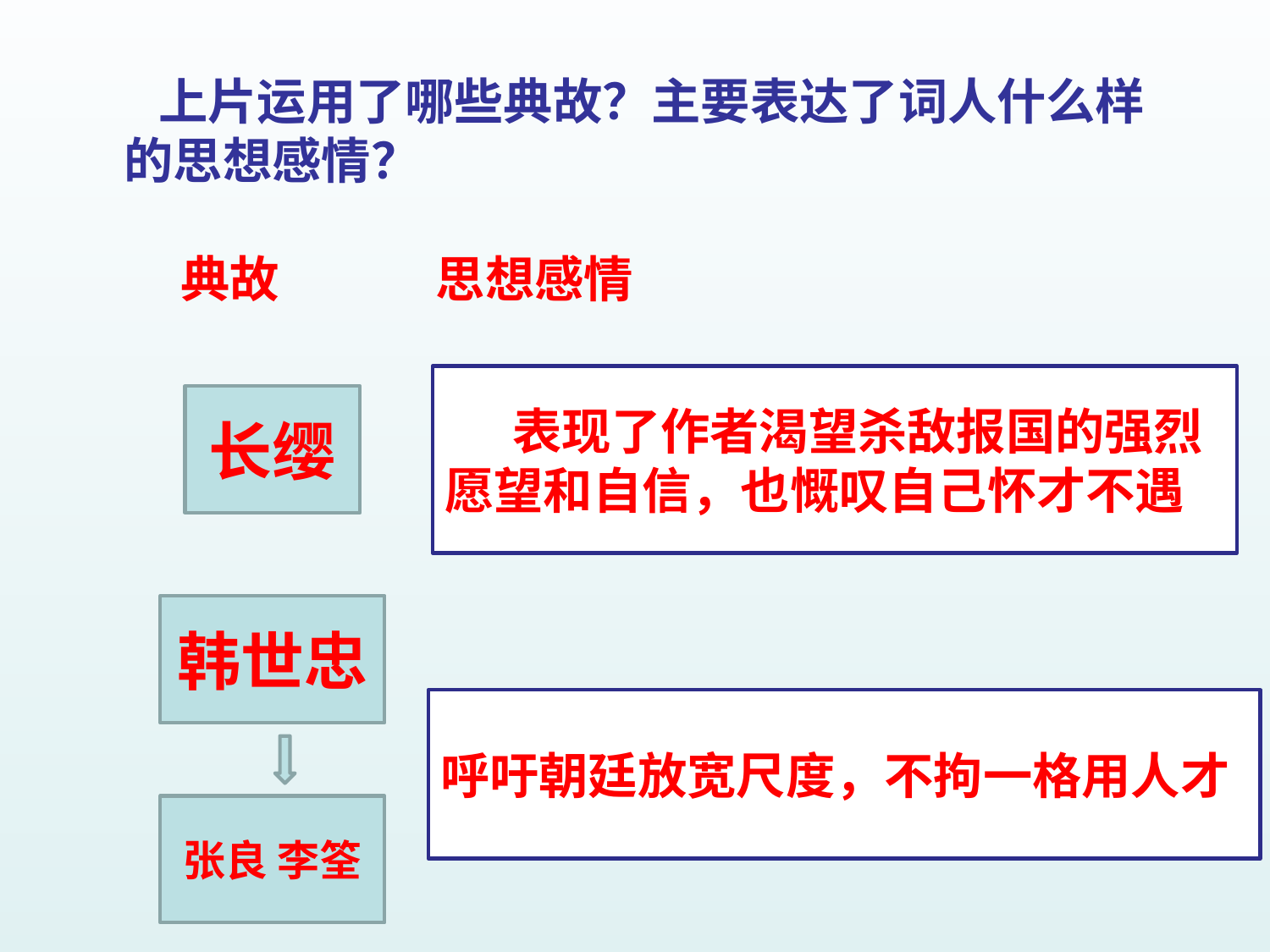

# 上片运用了哪些典故？主要表达了词人什么样的思想感情？ 典故              思想感情
     表现了作者渴望杀敌报国的强烈愿望和自信，也慨叹自己怀才不遇
长缨
韩世忠
呼吁朝廷放宽尺度，不拘一格用人才

张良 李筌